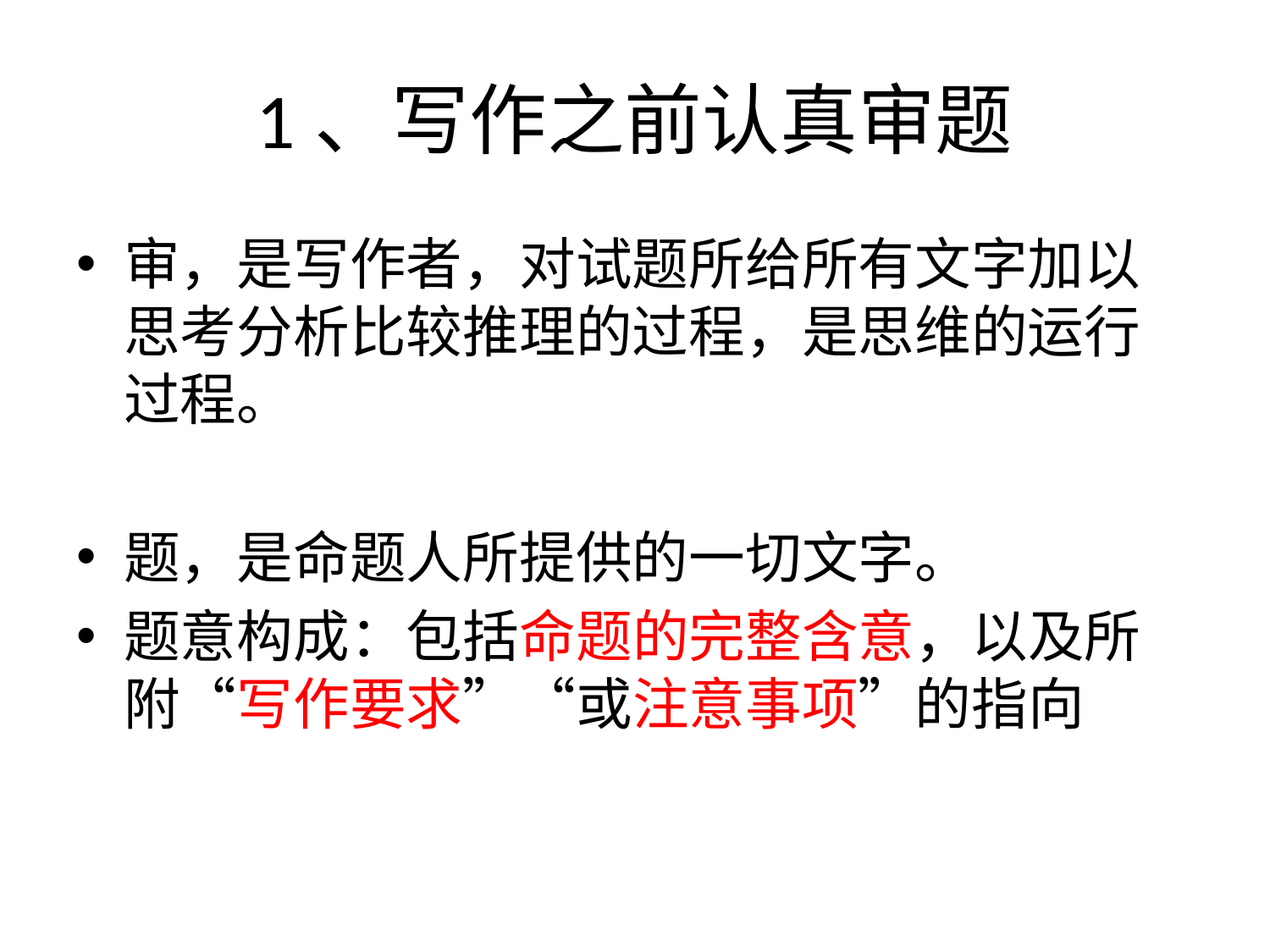

# 1、写作之前认真审题
审，是写作者，对试题所给所有文字加以思考分析比较推理的过程，是思维的运行过程。

题，是命题人所提供的一切文字。
题意构成：包括命题的完整含意，以及所附“写作要求”“或注意事项”的指向